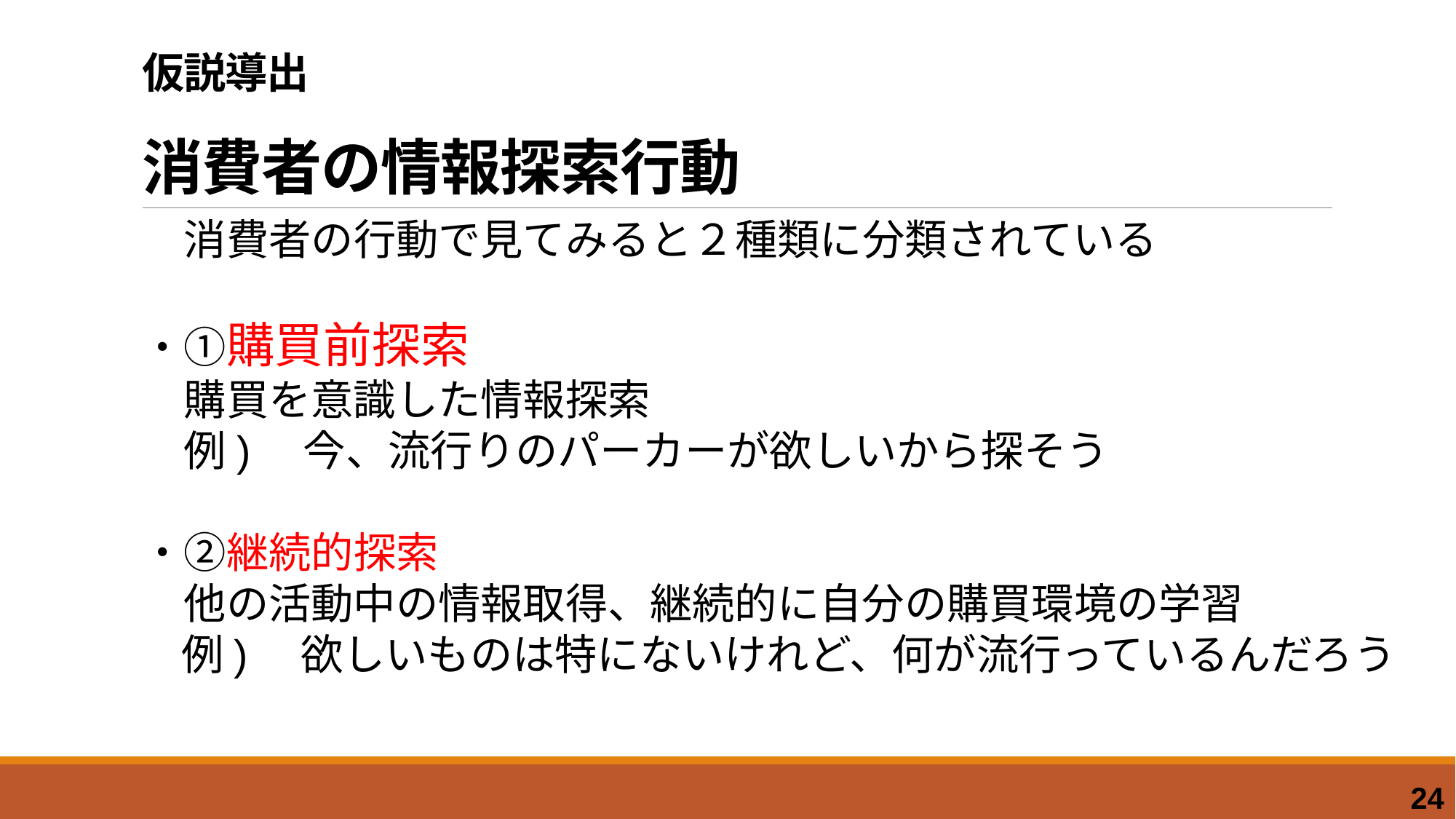

# 仮説導出 消費者の情報探索行動
　消費者の行動で見てみると２種類に分類されている

・①購買前探索
　購買を意識した情報探索
　例)　今、流行りのパーカーが欲しいから探そう

・②継続的探索
　他の活動中の情報取得、継続的に自分の購買環境の学習
　  例)　欲しいものは特にないけれど、何が流行っているんだろう
24